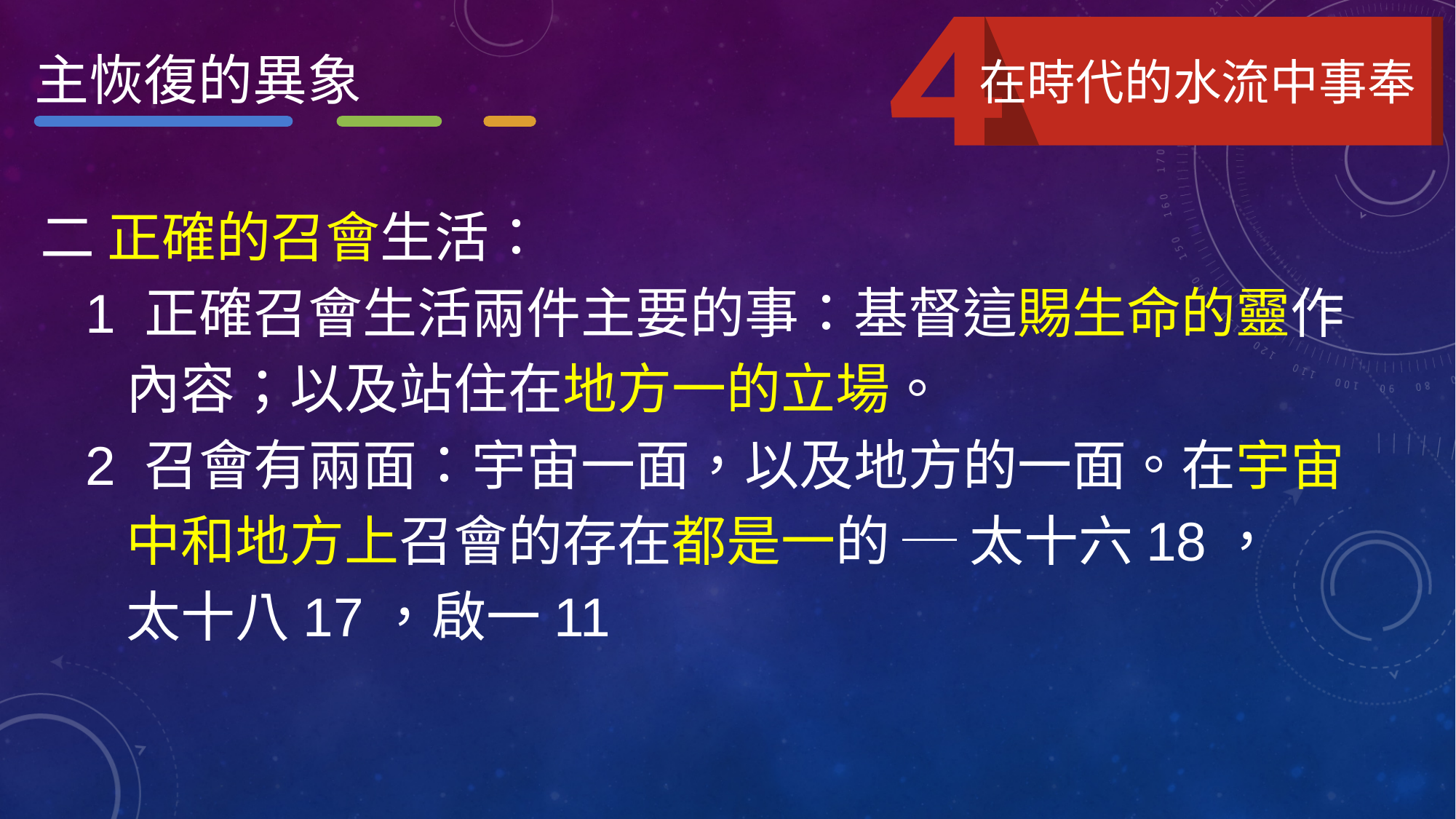

主恢復的異象

在時代的水流中事奉

二 正確的召會生活：
   1 正確召會生活兩件主要的事：基督這賜生命的靈作
      內容；以及站住在地方一的立場。
   2 召會有兩面：宇宙一面，以及地方的一面。在宇宙
      中和地方上召會的存在都是一的 ─ 太十六18，
      太十八17，啟一11